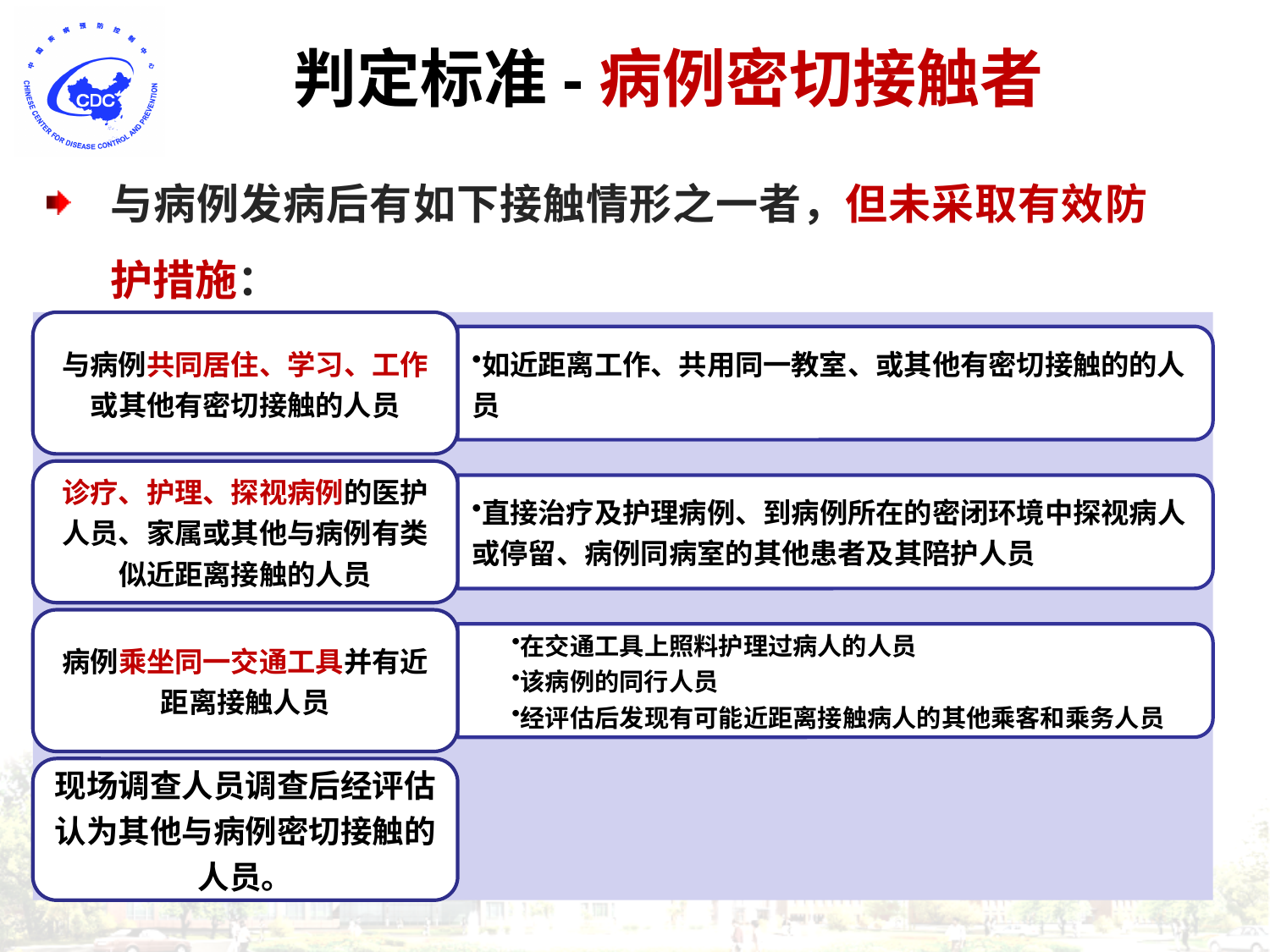

判定标准-病例密切接触者
与病例发病后有如下接触情形之一者，但未采取有效防护措施：
与病例共同居住、学习、工作或其他有密切接触的人员
如近距离工作、共用同一教室、或其他有密切接触的的人员
诊疗、护理、探视病例的医护人员、家属或其他与病例有类似近距离接触的人员
直接治疗及护理病例、到病例所在的密闭环境中探视病人或停留、病例同病室的其他患者及其陪护人员
病例乘坐同一交通工具并有近距离接触人员
在交通工具上照料护理过病人的人员
现场调查人员调查后经评估认为其他与病例密切接触的人员。
该病例的同行人员
经评估后发现有可能近距离接触病人的其他乘客和乘务人员